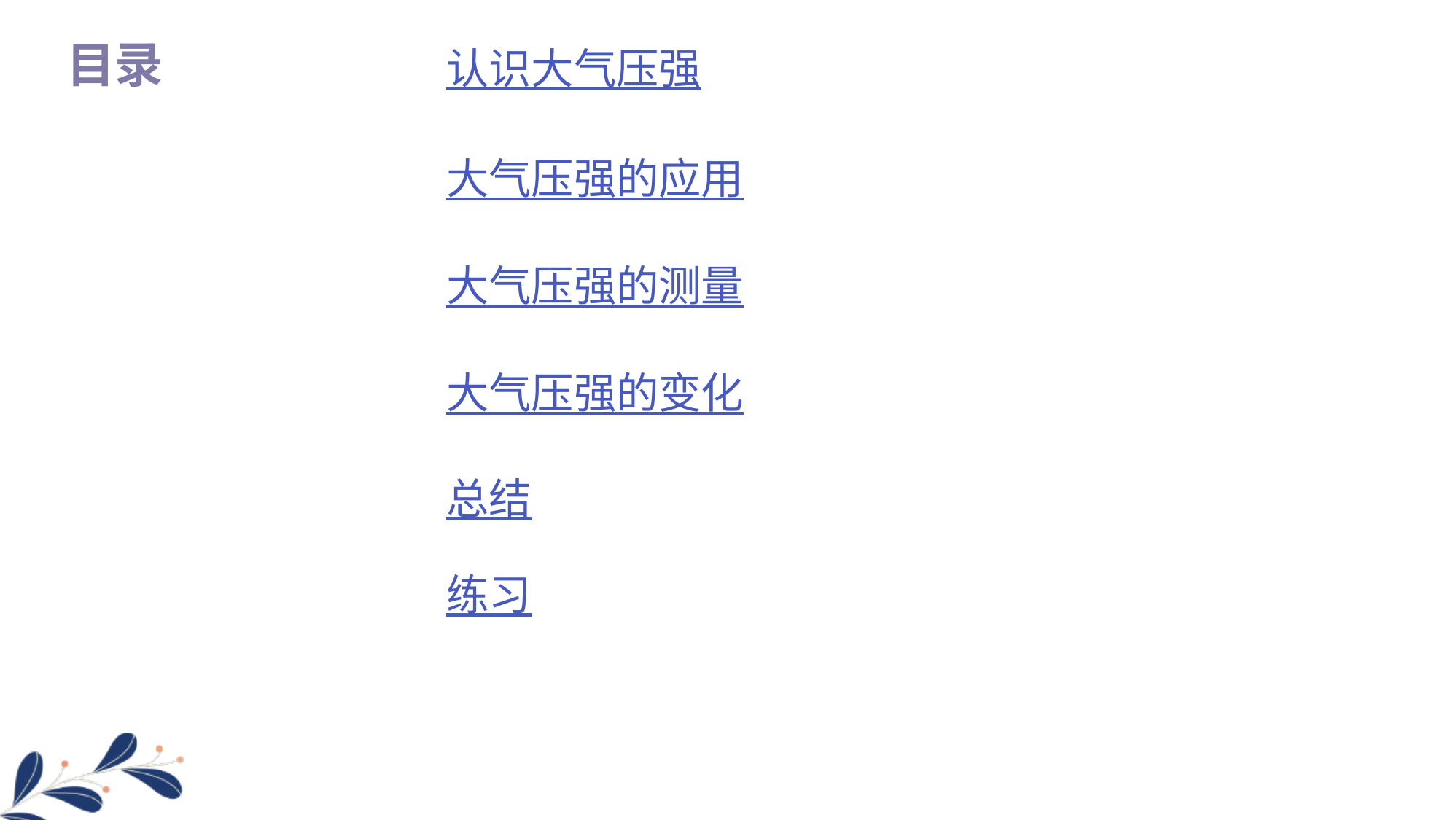

目录
认识大气压强
大气压强的应用
大气压强的测量
大气压强的变化
总结
练习